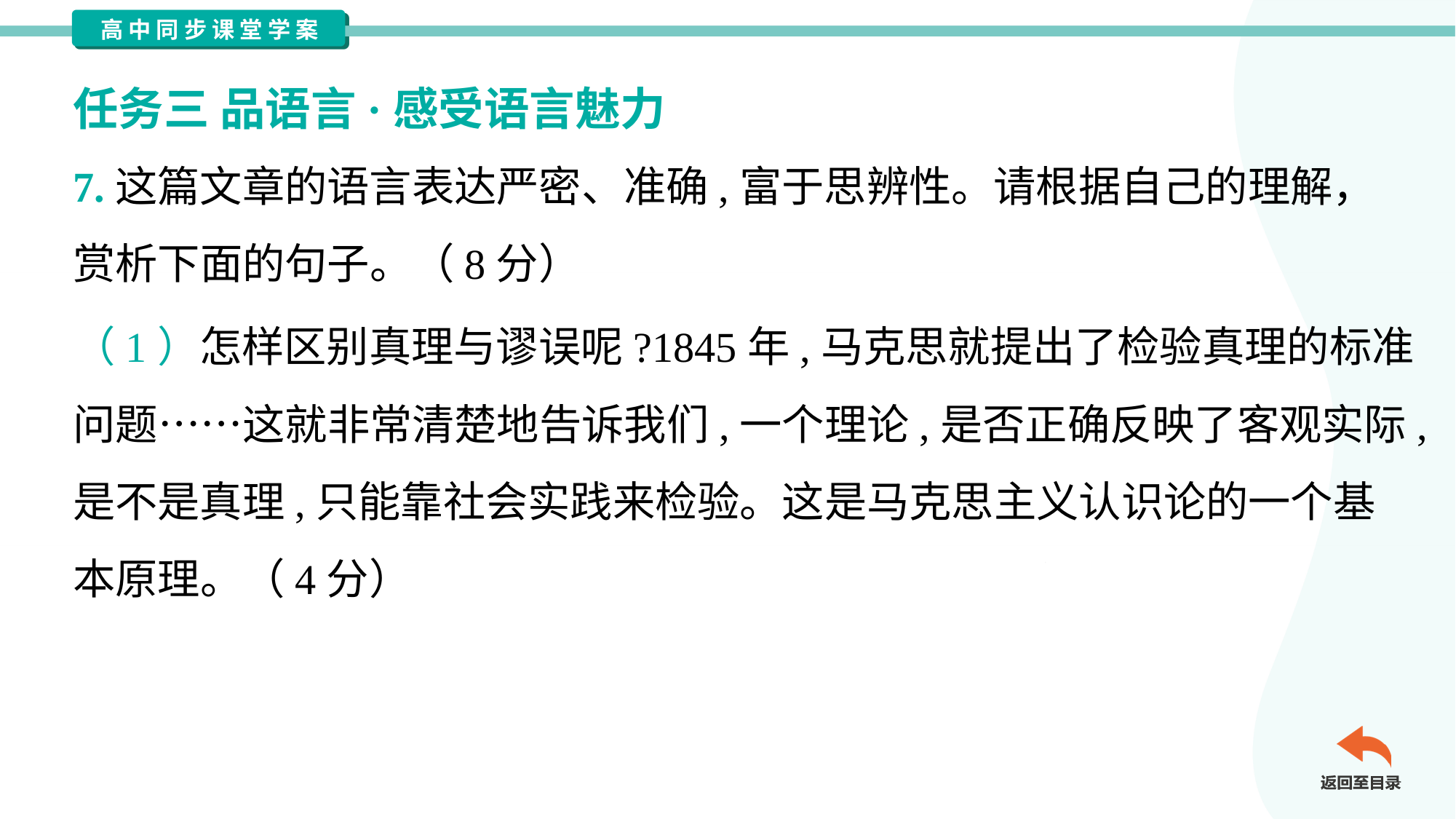

任务三 品语言·感受语言魅力
7.这篇文章的语言表达严密、准确,富于思辨性。请根据自己的理解，
赏析下面的句子。（8分）
（1）怎样区别真理与谬误呢?1845年,马克思就提出了检验真理的标准
问题……这就非常清楚地告诉我们,一个理论,是否正确反映了客观实际,
是不是真理,只能靠社会实践来检验。这是马克思主义认识论的一个基
本原理。（4分）